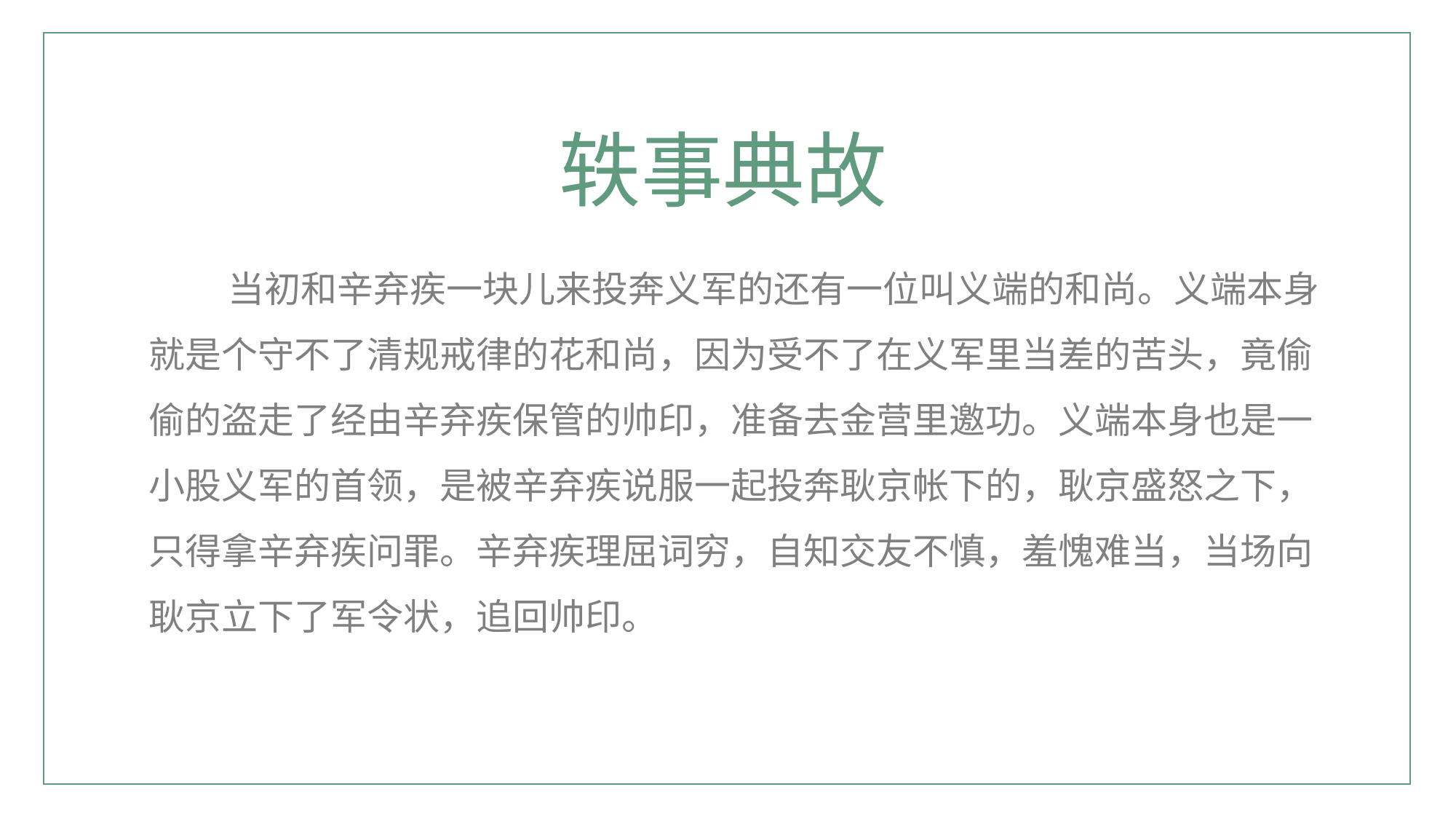

轶事典故
  当初和辛弃疾一块儿来投奔义军的还有一位叫义端的和尚。义端本身就是个守不了清规戒律的花和尚，因为受不了在义军里当差的苦头，竟偷偷的盗走了经由辛弃疾保管的帅印，准备去金营里邀功。义端本身也是一小股义军的首领，是被辛弃疾说服一起投奔耿京帐下的，耿京盛怒之下，只得拿辛弃疾问罪。辛弃疾理屈词穷，自知交友不慎，羞愧难当，当场向耿京立下了军令状，追回帅印。